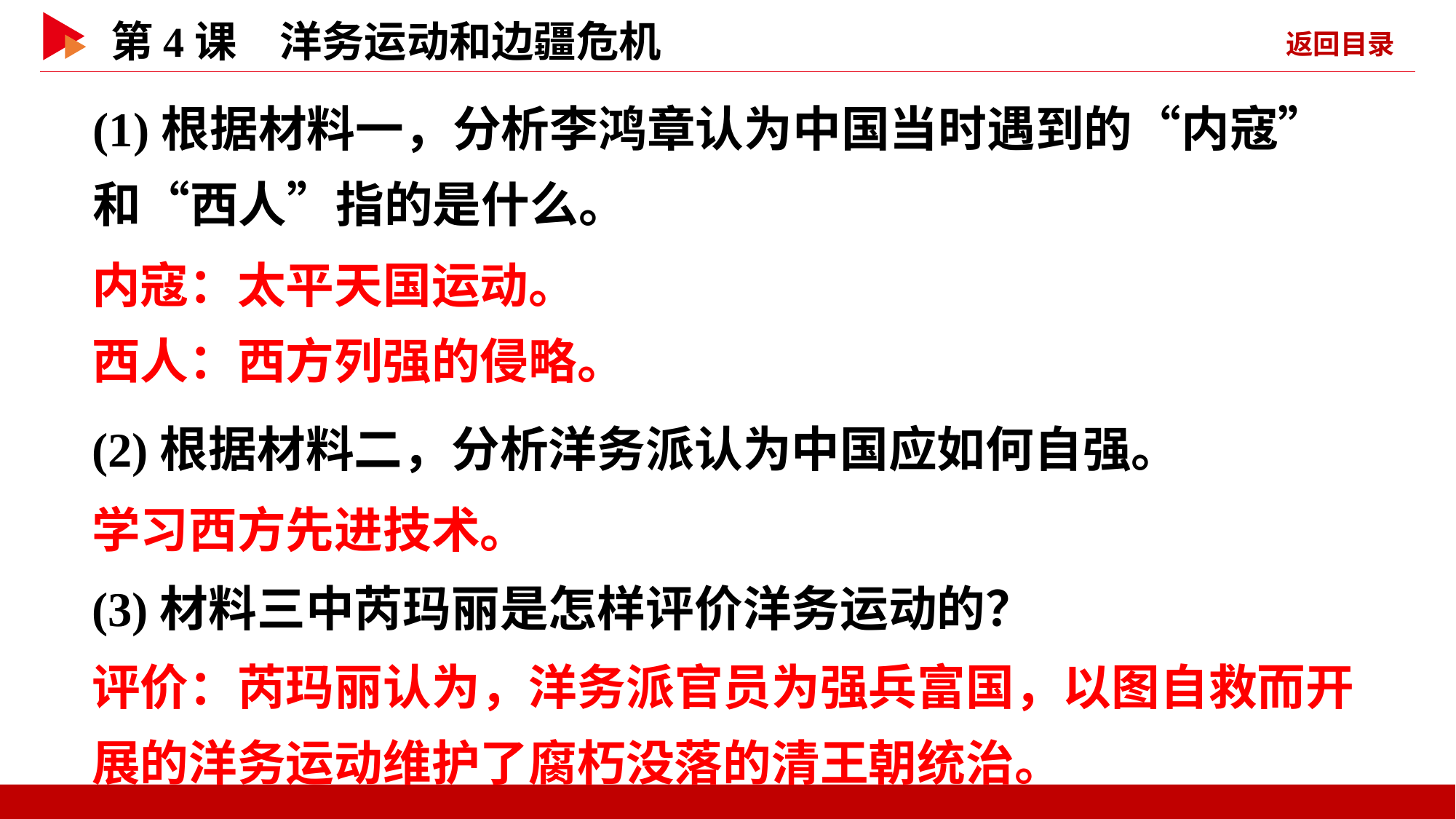

(1)根据材料一，分析李鸿章认为中国当时遇到的“内寇”和“西人”指的是什么。
内寇：太平天国运动。
西人：西方列强的侵略。
(2)根据材料二，分析洋务派认为中国应如何自强。
学习西方先进技术。
(3)材料三中芮玛丽是怎样评价洋务运动的？
评价：芮玛丽认为，洋务派官员为强兵富国，以图自救而开展的洋务运动维护了腐朽没落的清王朝统治。